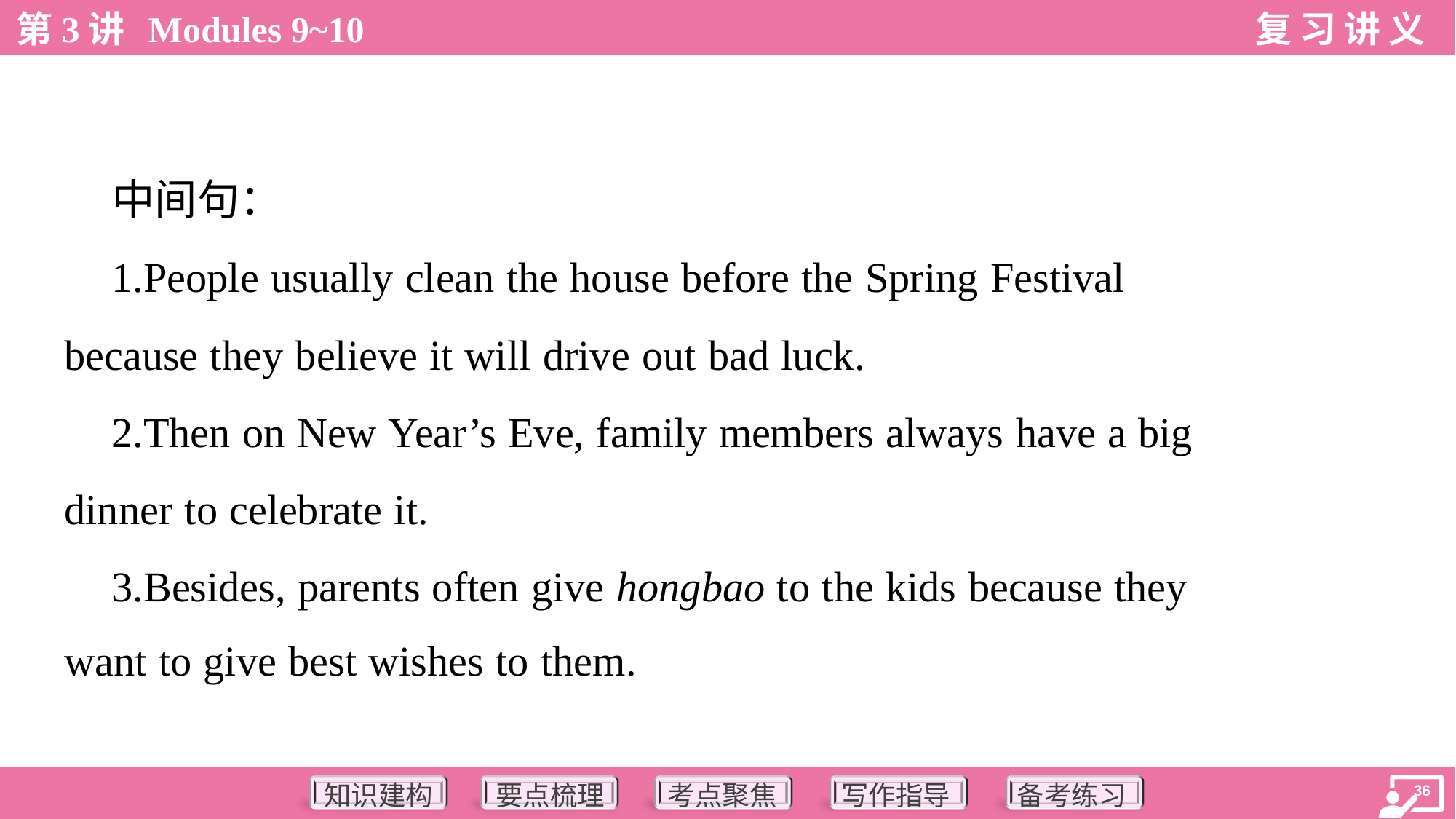

中间句：
    1.People usually clean the house before the Spring Festival
because they believe it will drive out bad luck.
    2.Then on New Year’s Eve, family members always have a big
dinner to celebrate it.
    3.Besides, parents often give hongbao to the kids because they
want to give best wishes to them.